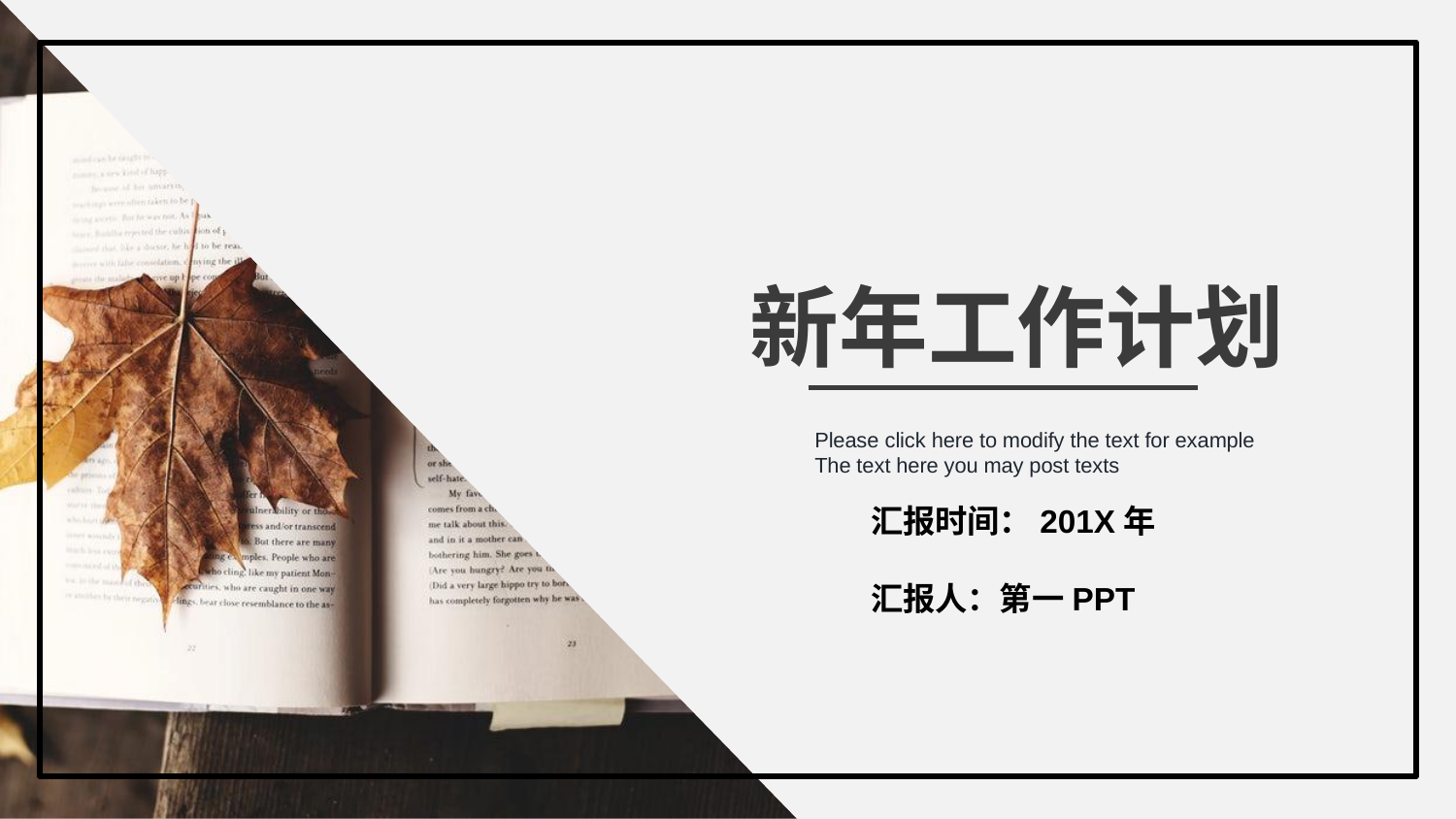

新年工作计划
Please click here to modify the text for example
The text here you may post texts
汇报时间：201X年

汇报人：第一PPT